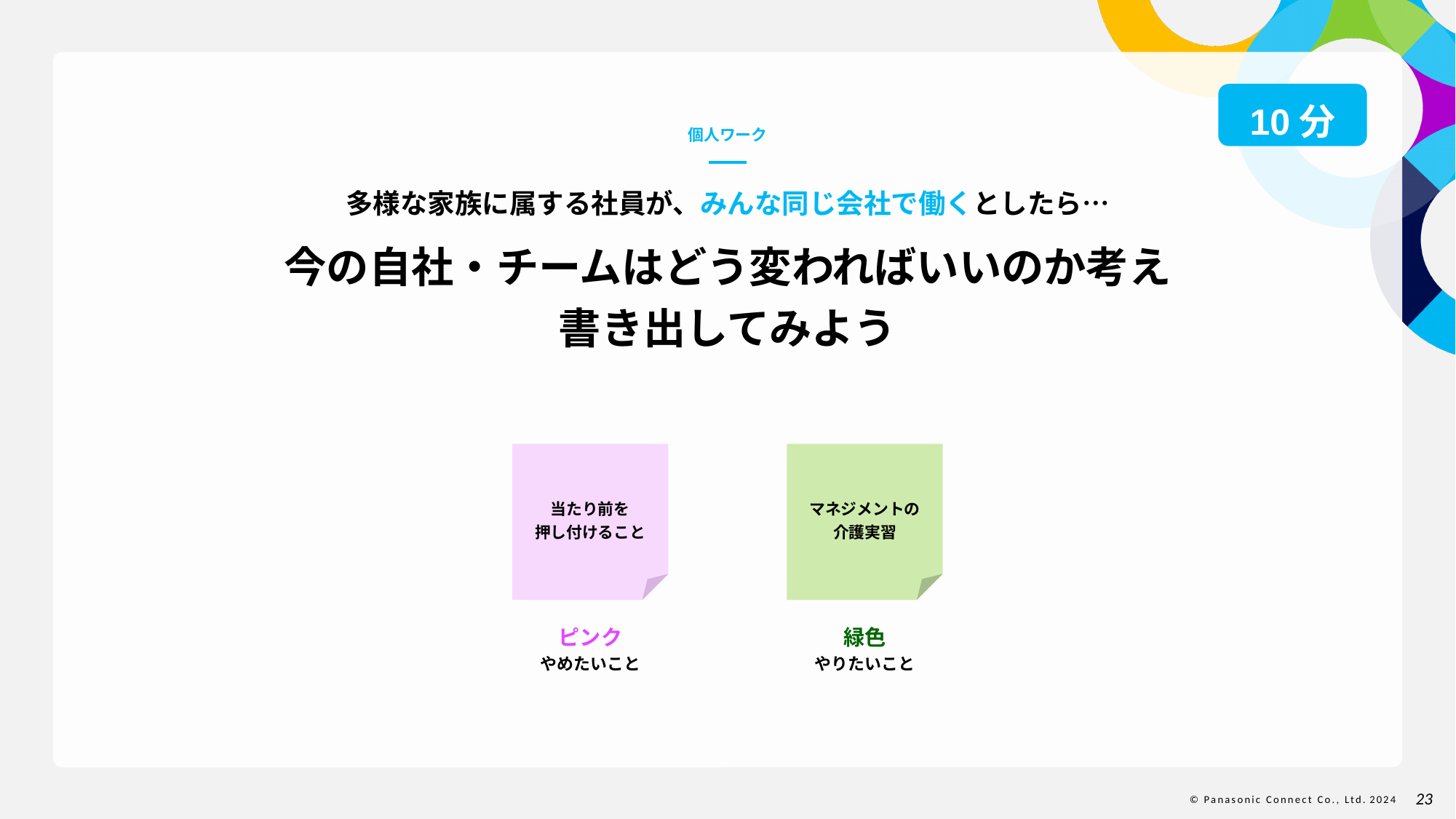

10分
個人ワーク
多様な家族に属する社員が、みんな同じ会社で働くとしたら…
今の自社・チームはどう変わればいいのか考え
書き出してみよう

当たり前を
押し付けること

マネジメントの
介護実習
ピンク
やめたいこと
緑色
やりたいこと